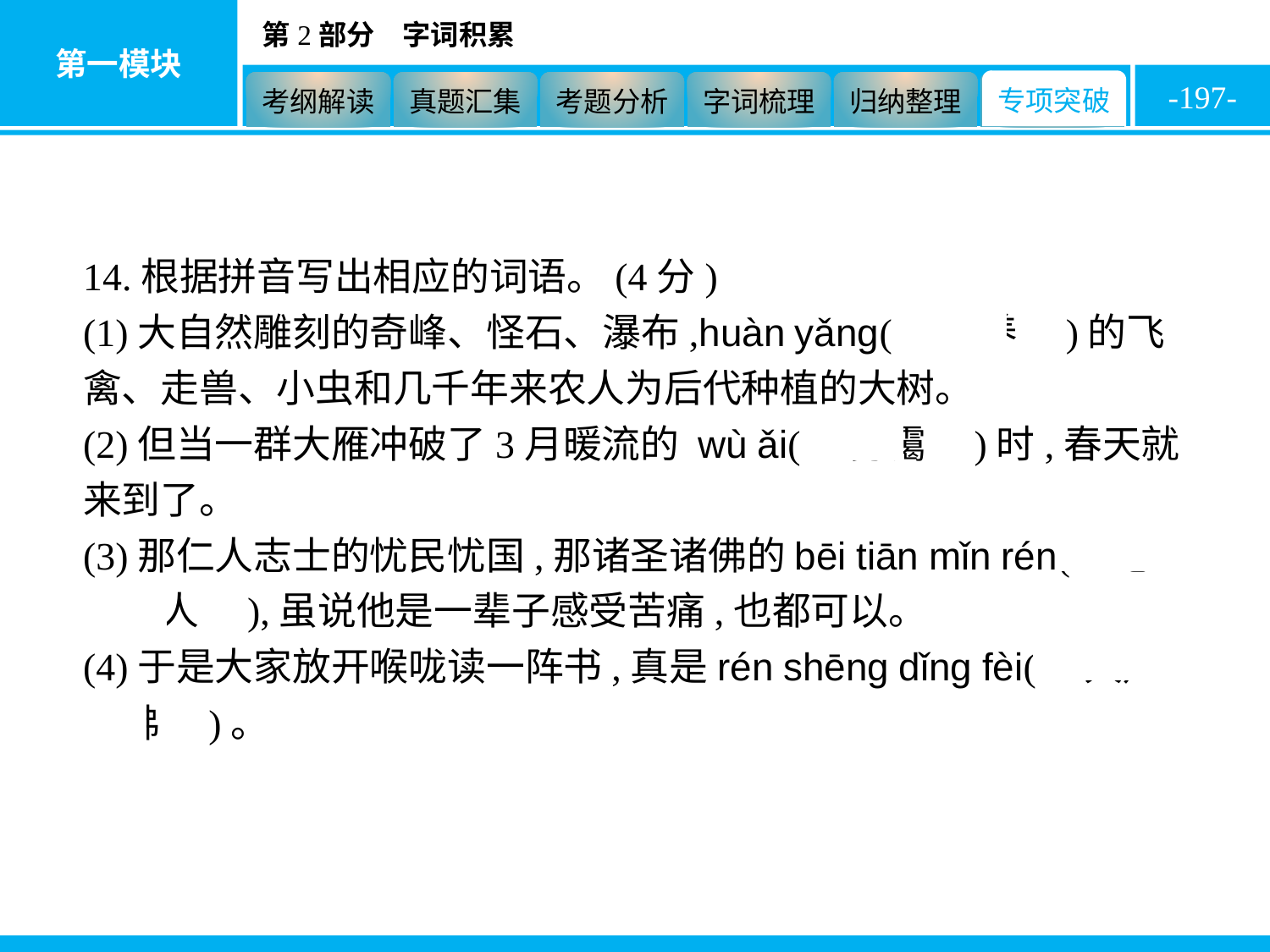

-197-
14.根据拼音写出相应的词语。(4分)
(1)大自然雕刻的奇峰、怪石、瀑布,huàn yǎng(　豢养　)的飞禽、走兽、小虫和几千年来农人为后代种植的大树。
(2)但当一群大雁冲破了3月暖流的 wù ǎi(　雾霭　)时,春天就来到了。
(3)那仁人志士的忧民忧国,那诸圣诸佛的bēi tiān mǐn rén(　悲天悯人　),虽说他是一辈子感受苦痛,也都可以。
(4)于是大家放开喉咙读一阵书,真是rén shēng dǐng fèi(　人声鼎沸　)。